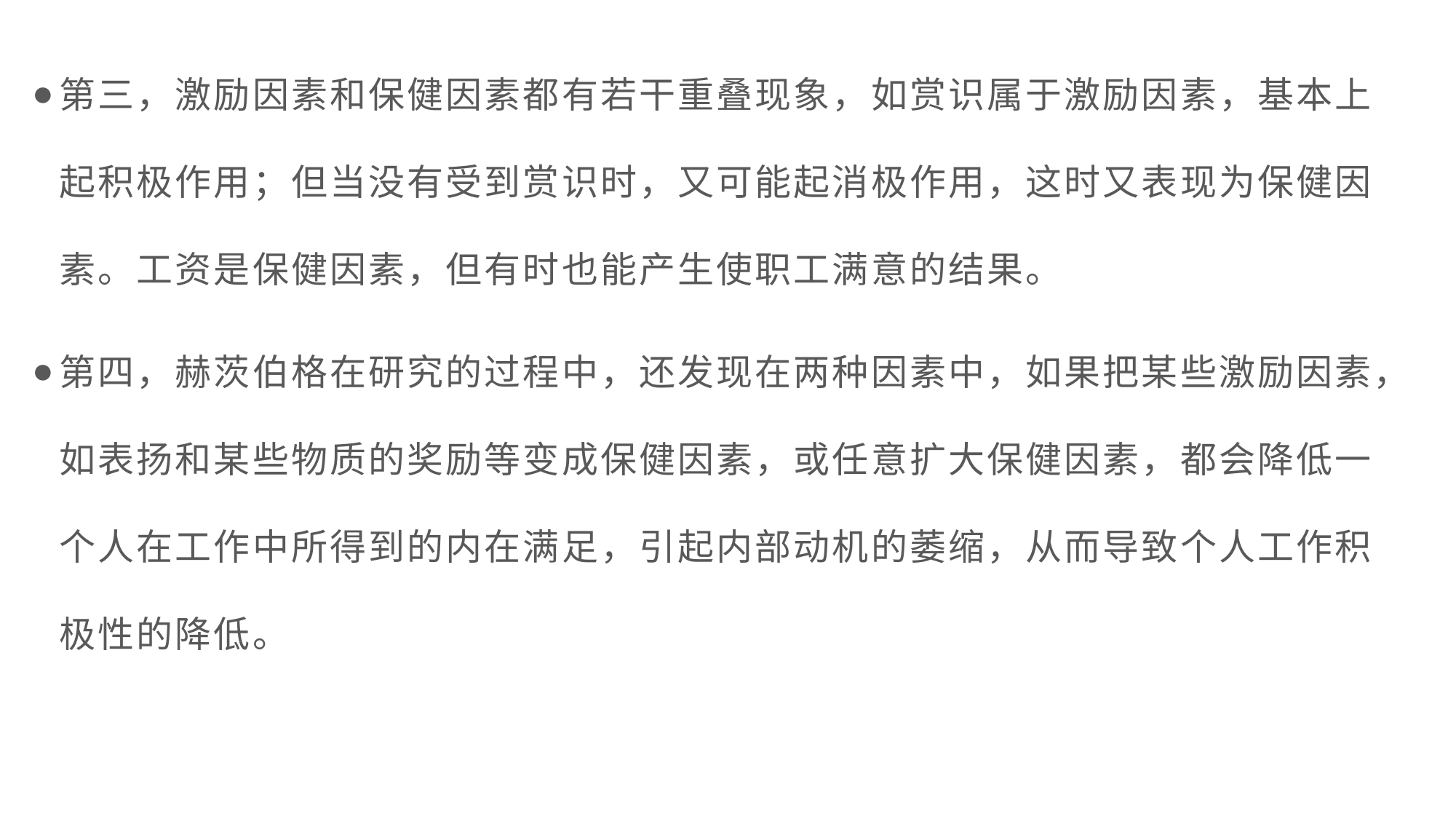

第三，激励因素和保健因素都有若干重叠现象，如赏识属于激励因素，基本上起积极作用；但当没有受到赏识时，又可能起消极作用，这时又表现为保健因素。工资是保健因素，但有时也能产生使职工满意的结果。
第四，赫茨伯格在研究的过程中，还发现在两种因素中，如果把某些激励因素，如表扬和某些物质的奖励等变成保健因素，或任意扩大保健因素，都会降低一个人在工作中所得到的内在满足，引起内部动机的萎缩，从而导致个人工作积极性的降低。